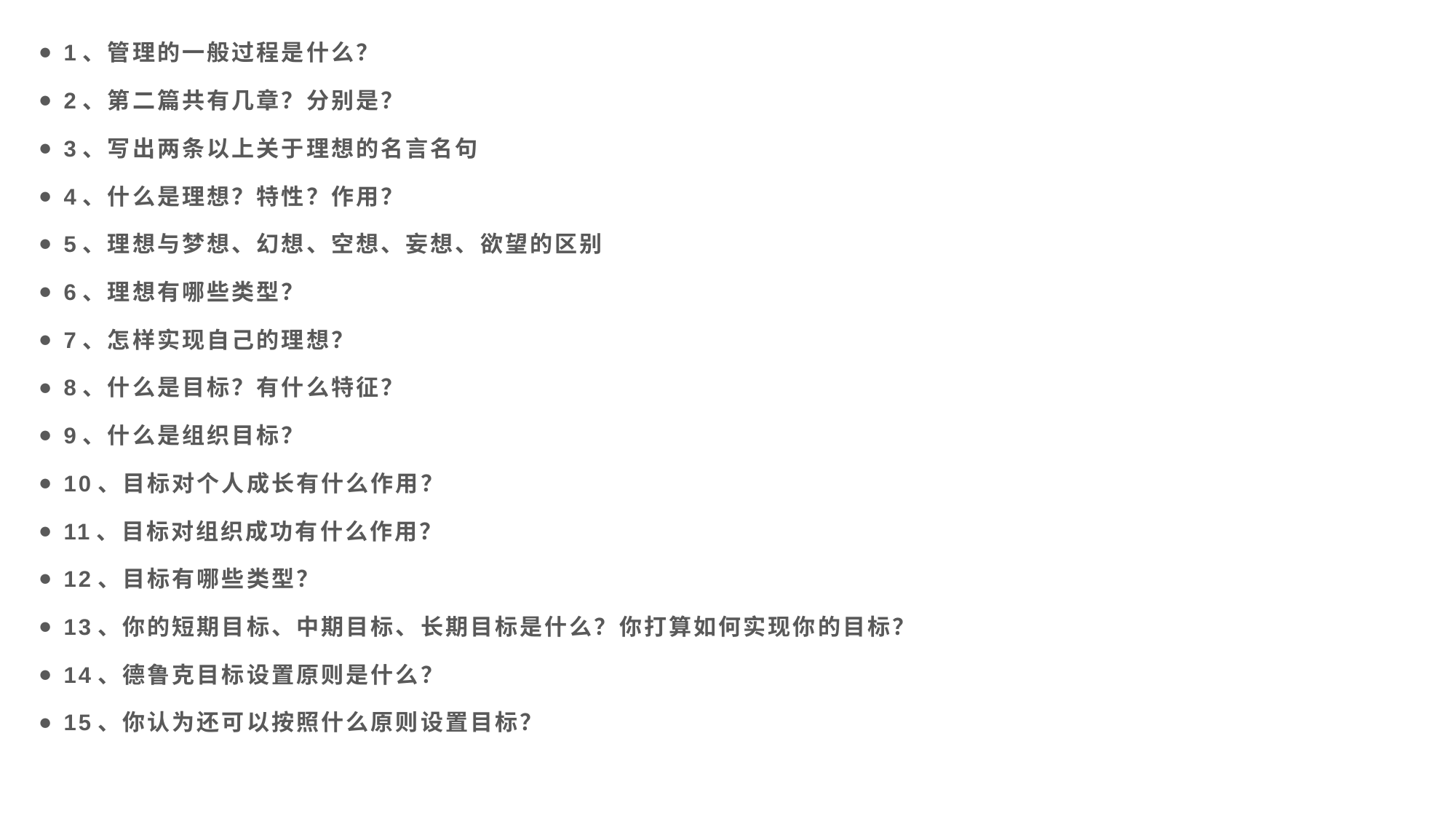

1、管理的一般过程是什么？
2、第二篇共有几章？分别是？
3、写出两条以上关于理想的名言名句
4、什么是理想？特性？作用？
5、理想与梦想、幻想、空想、妄想、欲望的区别
6、理想有哪些类型？
7、怎样实现自己的理想？
8、什么是目标？有什么特征？
9、什么是组织目标？
10、目标对个人成长有什么作用？
11、目标对组织成功有什么作用？
12、目标有哪些类型？
13、你的短期目标、中期目标、长期目标是什么？你打算如何实现你的目标？
14、德鲁克目标设置原则是什么？
15、你认为还可以按照什么原则设置目标？